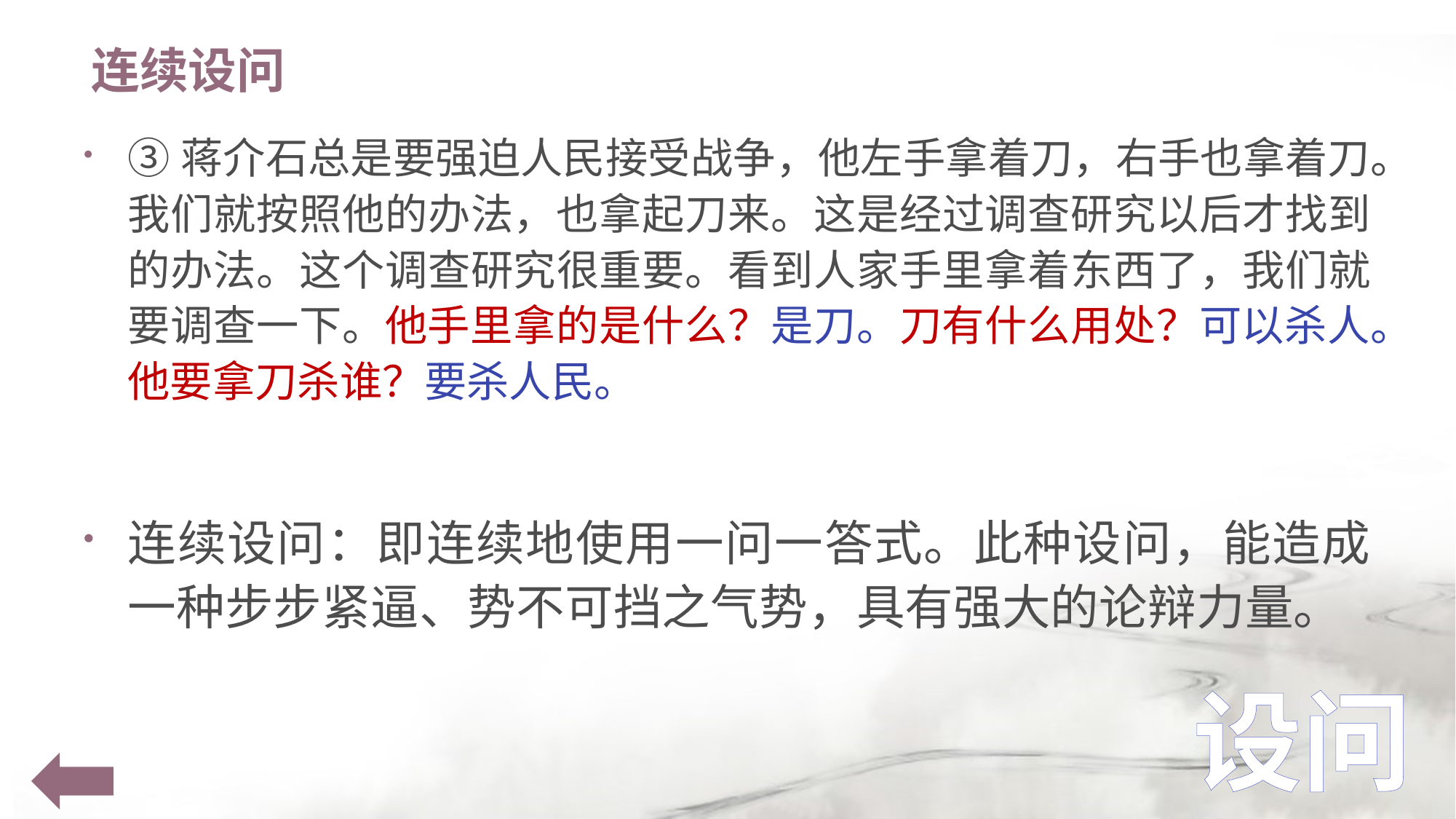

# 连续设问
③蒋介石总是要强迫人民接受战争，他左手拿着刀，右手也拿着刀。我们就按照他的办法，也拿起刀来。这是经过调查研究以后才找到的办法。这个调查研究很重要。看到人家手里拿着东西了，我们就要调查一下。他手里拿的是什么？是刀。刀有什么用处？可以杀人。他要拿刀杀谁？要杀人民。

连续设问：即连续地使用一问一答式。此种设问，能造成一种步步紧逼、势不可挡之气势，具有强大的论辩力量。
设问